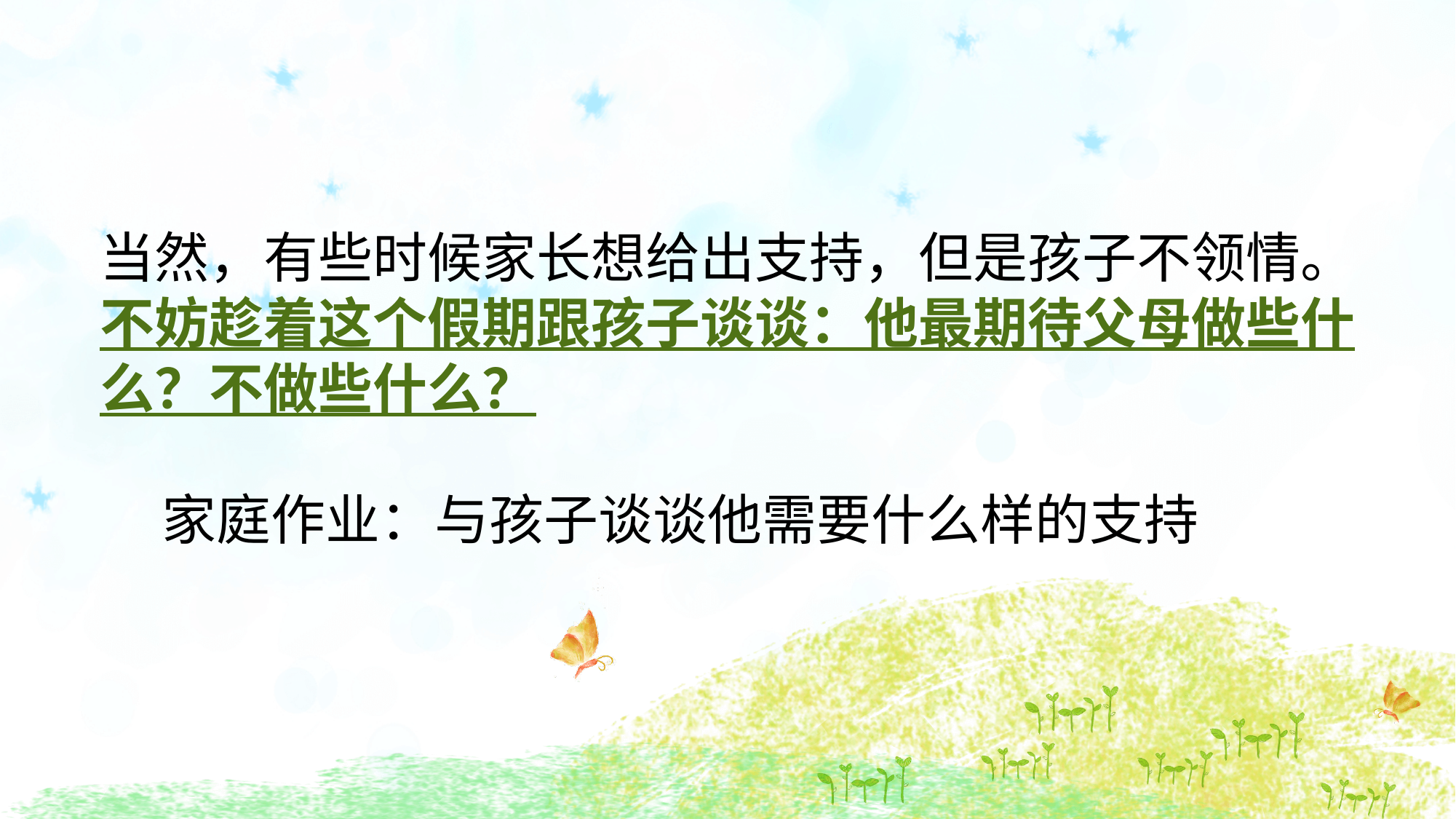

当然，有些时候家长想给出支持，但是孩子不领情。不妨趁着这个假期跟孩子谈谈：他最期待父母做些什么？不做些什么？

    家庭作业：与孩子谈谈他需要什么样的支持